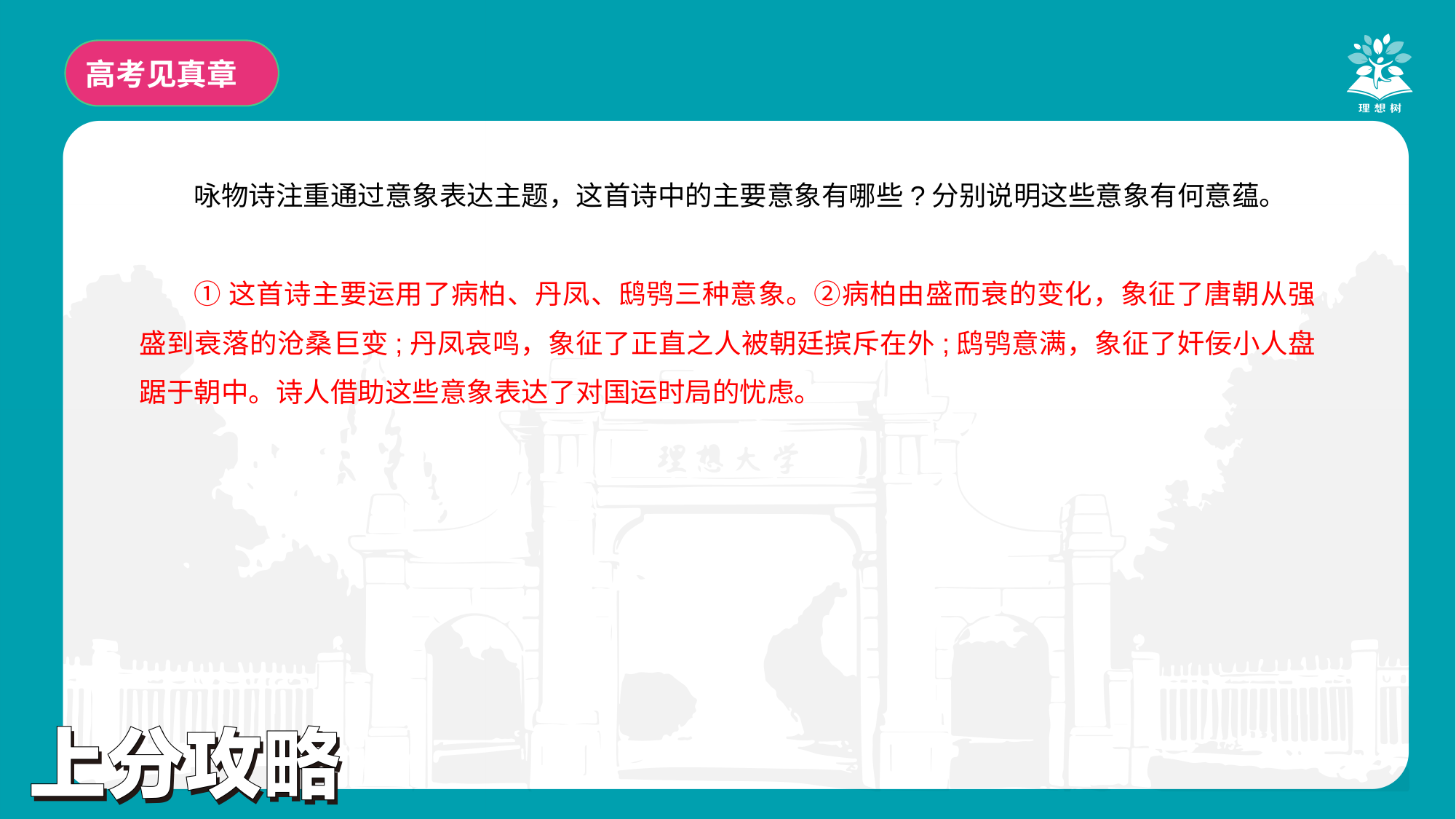

高考见真章
咏物诗注重通过意象表达主题，这首诗中的主要意象有哪些?分别说明这些意象有何意蕴。

①这首诗主要运用了病柏、丹凤、鸱鸮三种意象。②病柏由盛而衰的变化，象征了唐朝从强盛到衰落的沧桑巨变;丹凤哀鸣，象征了正直之人被朝廷摈斥在外;鸱鸮意满，象征了奸佞小人盘踞于朝中。诗人借助这些意象表达了对国运时局的忧虑。